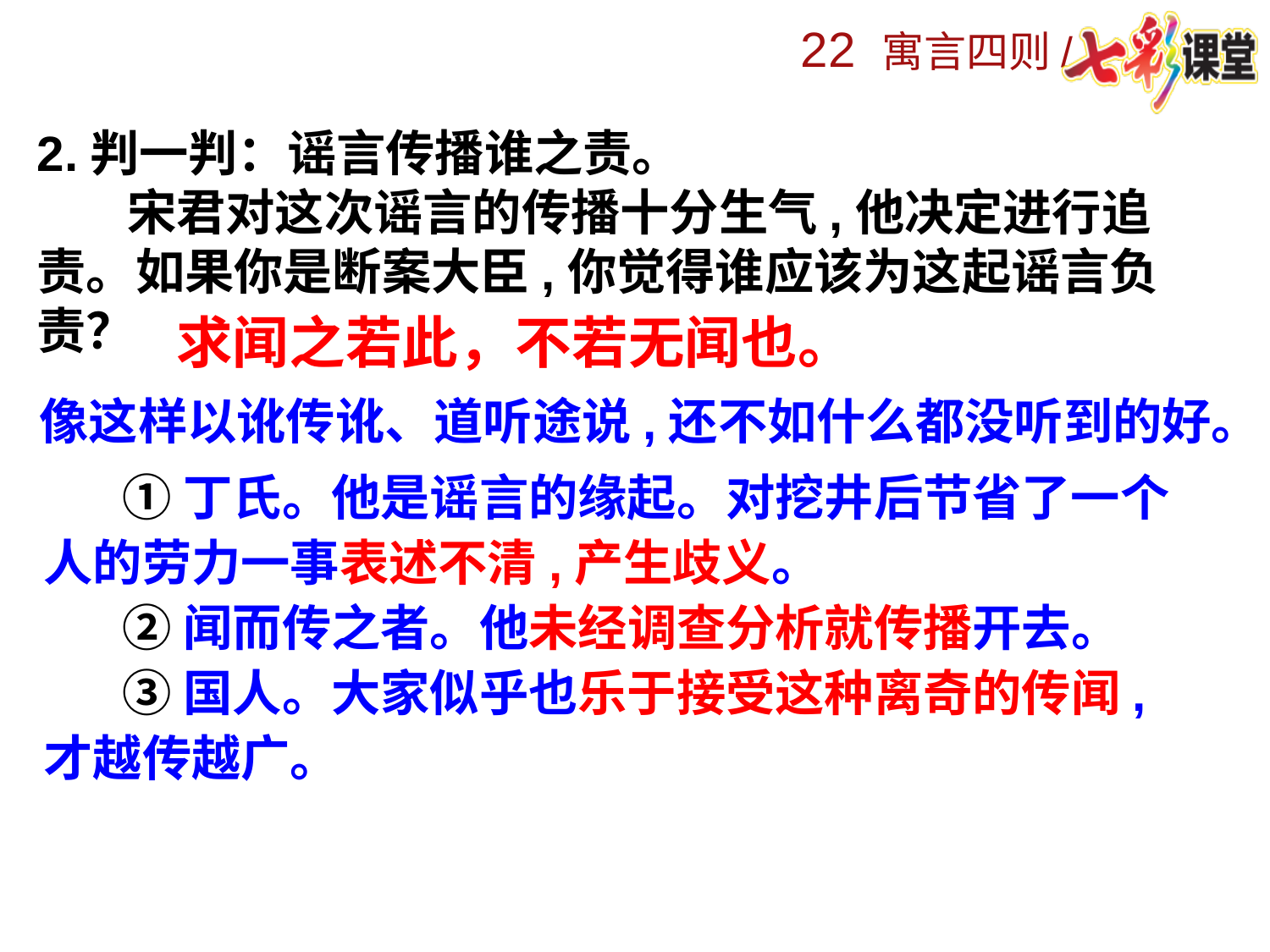

2.判一判：谣言传播谁之责。
       宋君对这次谣言的传播十分生气,他决定进行追责。如果你是断案大臣,你觉得谁应该为这起谣言负责？
求闻之若此，不若无闻也。
像这样以讹传讹、道听途说,还不如什么都没听到的好。
       ①丁氏。他是谣言的缘起。对挖井后节省了一个人的劳力一事表述不清,产生歧义。
       ②闻而传之者。他未经调查分析就传播开去。
       ③国人。大家似乎也乐于接受这种离奇的传闻,才越传越广。